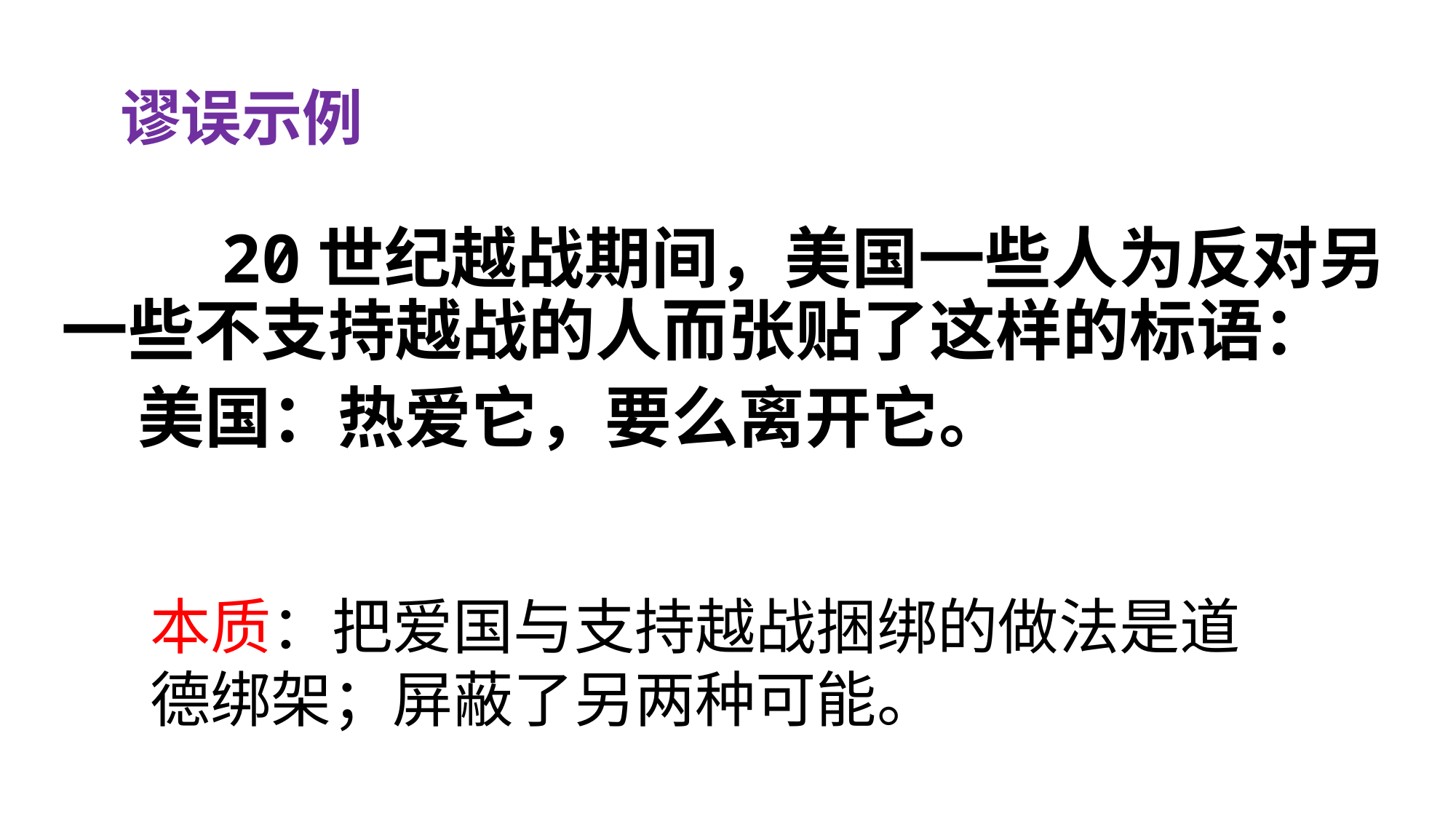

谬误示例
    20世纪越战期间，美国一些人为反对另一些不支持越战的人而张贴了这样的标语：
    美国：热爱它，要么离开它。
本质：把爱国与支持越战捆绑的做法是道德绑架；屏蔽了另两种可能。